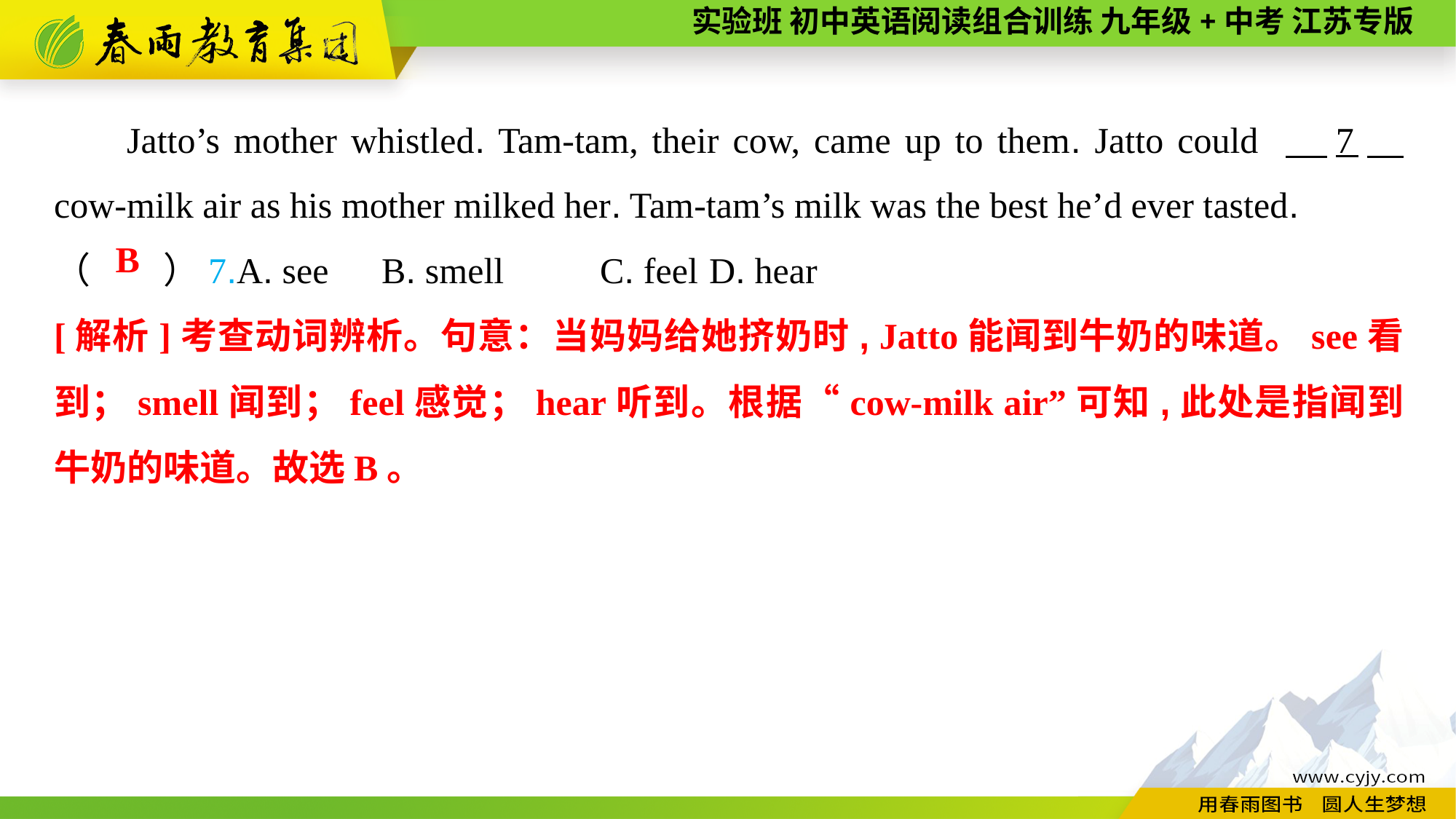

Jatto’s mother whistled. Tam-tam, their cow, came up to them. Jatto could 　7　 cow-milk air as his mother milked her. Tam-tam’s milk was the best he’d ever tasted.
（　　）7.A. see	B. smell	C. feel	D. hear
B
[解析]考查动词辨析。句意：当妈妈给她挤奶时, Jatto能闻到牛奶的味道。see看到；smell闻到；feel感觉；hear听到。根据“cow-milk air”可知,此处是指闻到牛奶的味道。故选B。